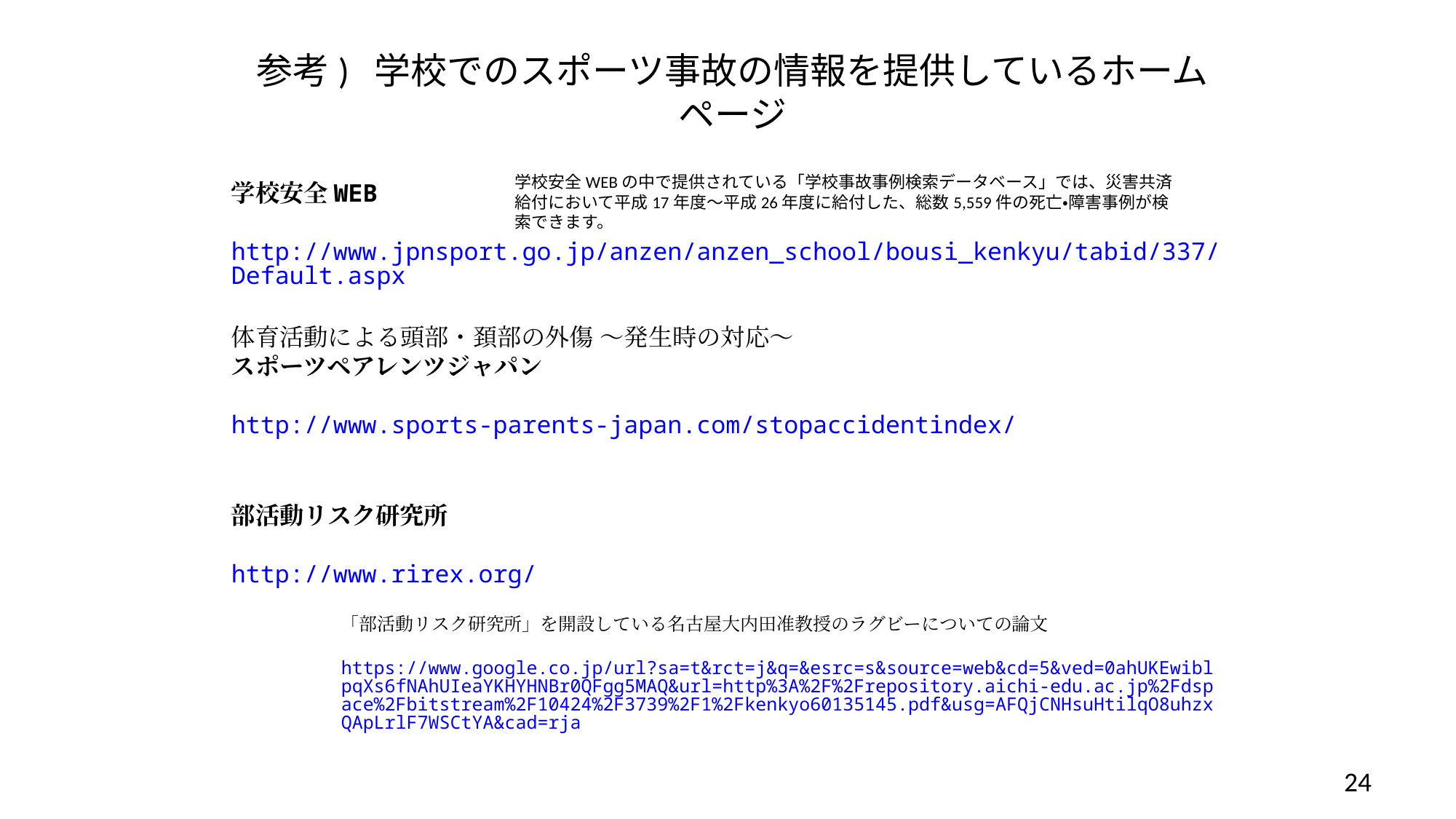

# 参考)  学校でのスポーツ事故の情報を提供しているホームページ
学校安全WEBの中で提供されている「学校事故事例検索データベース」では、災害共済給付において平成17年度～平成26年度に給付した、総数5,559件の死亡・障害事例が検索できます。
学校安全WEB

http://www.jpnsport.go.jp/anzen/anzen_school/bousi_kenkyu/tabid/337/Default.aspx

体育活動による頭部・頚部の外傷 ～発生時の対応～
スポーツペアレンツジャパン

http://www.sports-parents-japan.com/stopaccidentindex/

部活動リスク研究所

http://www.rirex.org/

「部活動リスク研究所」を開設している名古屋大内田准教授のラグビーについての論文

https://www.google.co.jp/url?sa=t&rct=j&q=&esrc=s&source=web&cd=5&ved=0ahUKEwiblpqXs6fNAhUIeaYKHYHNBr0QFgg5MAQ&url=http%3A%2F%2Frepository.aichi-edu.ac.jp%2Fdspace%2Fbitstream%2F10424%2F3739%2F1%2Fkenkyo60135145.pdf&usg=AFQjCNHsuHtilqO8uhzxQApLrlF7WSCtYA&cad=rja

24